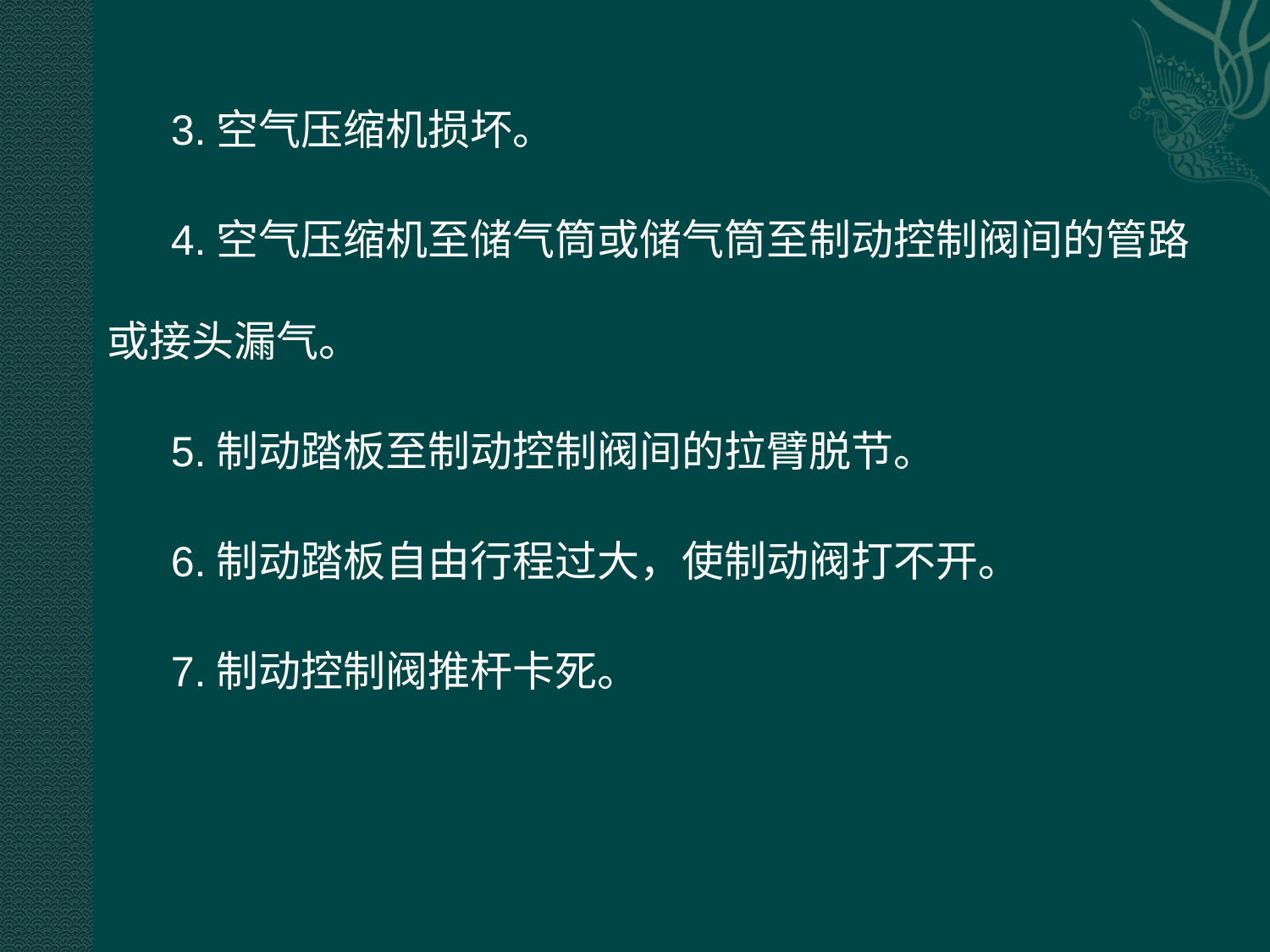

3.空气压缩机损坏。
4.空气压缩机至储气筒或储气筒至制动控制阀间的管路或接头漏气。
5.制动踏板至制动控制阀间的拉臂脱节。
6.制动踏板自由行程过大，使制动阀打不开。
7.制动控制阀推杆卡死。